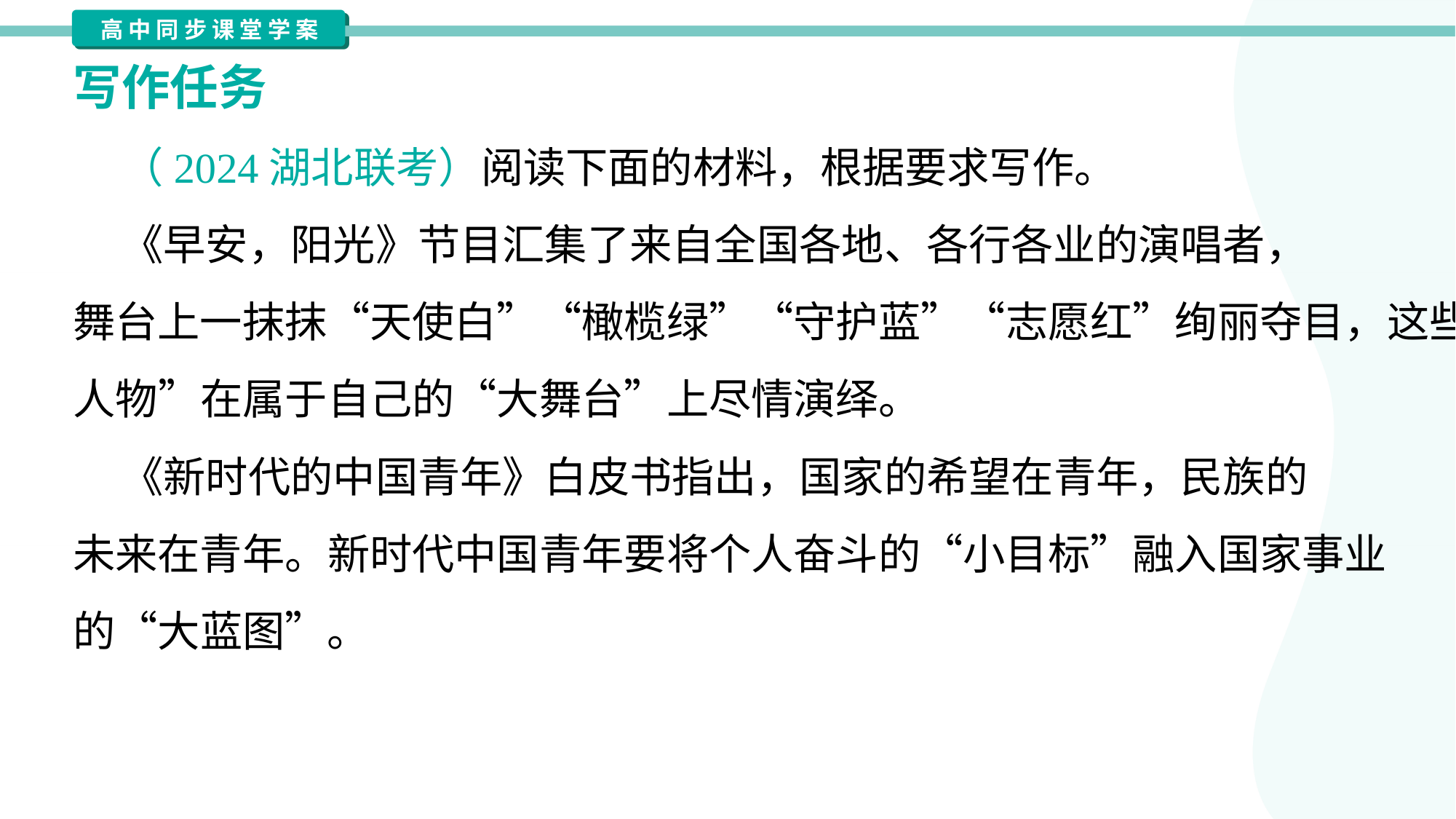

写作任务
    （2024湖北联考）阅读下面的材料，根据要求写作。
    《早安，阳光》节目汇集了来自全国各地、各行各业的演唱者，
舞台上一抹抹“天使白”“橄榄绿”“守护蓝”“志愿红”绚丽夺目，这些“小
人物”在属于自己的“大舞台”上尽情演绎。
    《新时代的中国青年》白皮书指出，国家的希望在青年，民族的
未来在青年。新时代中国青年要将个人奋斗的“小目标”融入国家事业
的“大蓝图”。